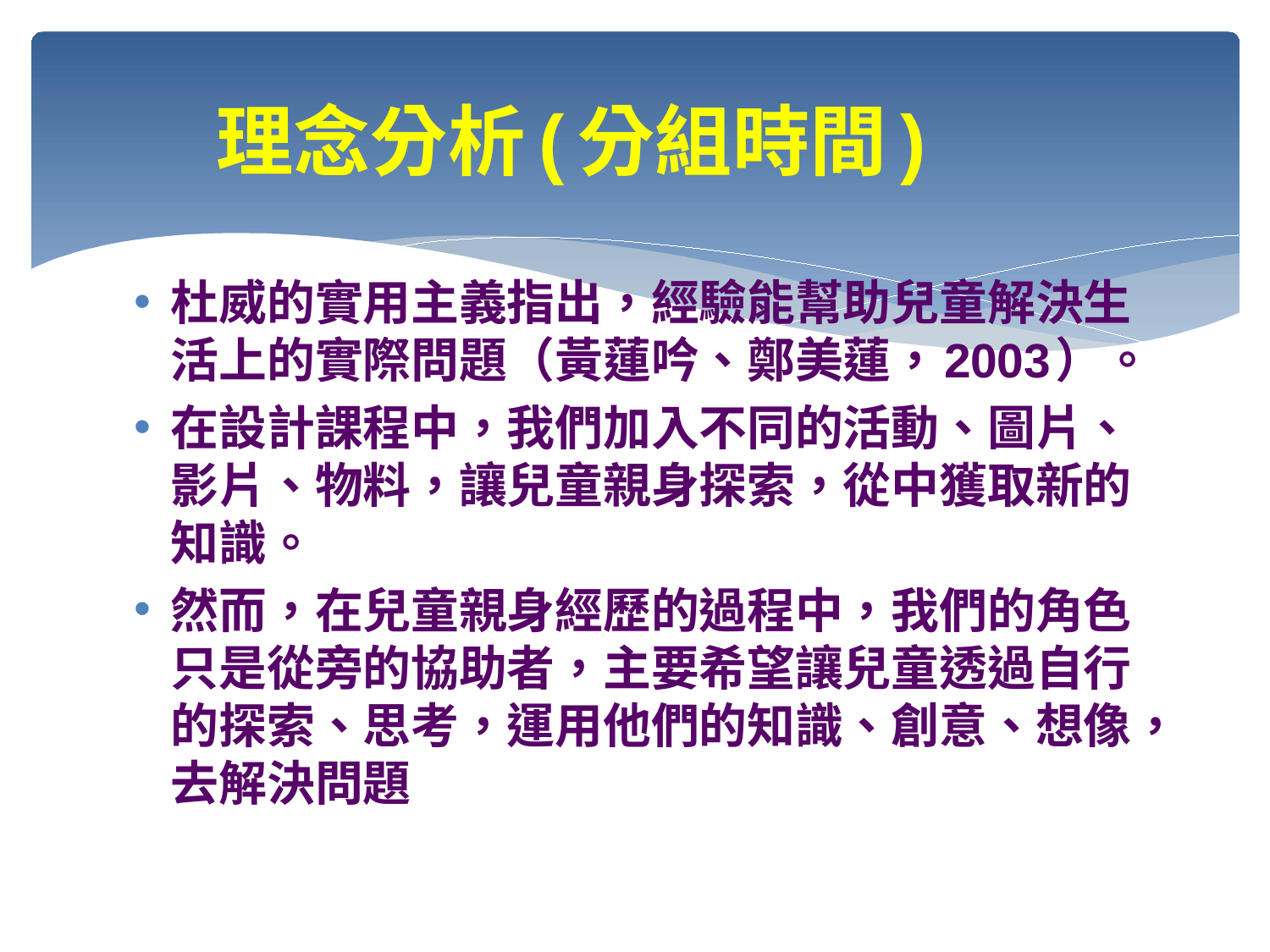

# 理念分析(分組時間)
杜威的實用主義指出，經驗能幫助兒童解決生活上的實際問題（黃蓮吟、鄭美蓮，2003）。
在設計課程中，我們加入不同的活動、圖片、影片、物料，讓兒童親身探索，從中獲取新的知識。
然而，在兒童親身經歷的過程中，我們的角色只是從旁的協助者，主要希望讓兒童透過自行的探索、思考，運用他們的知識、創意、想像，去解決問題